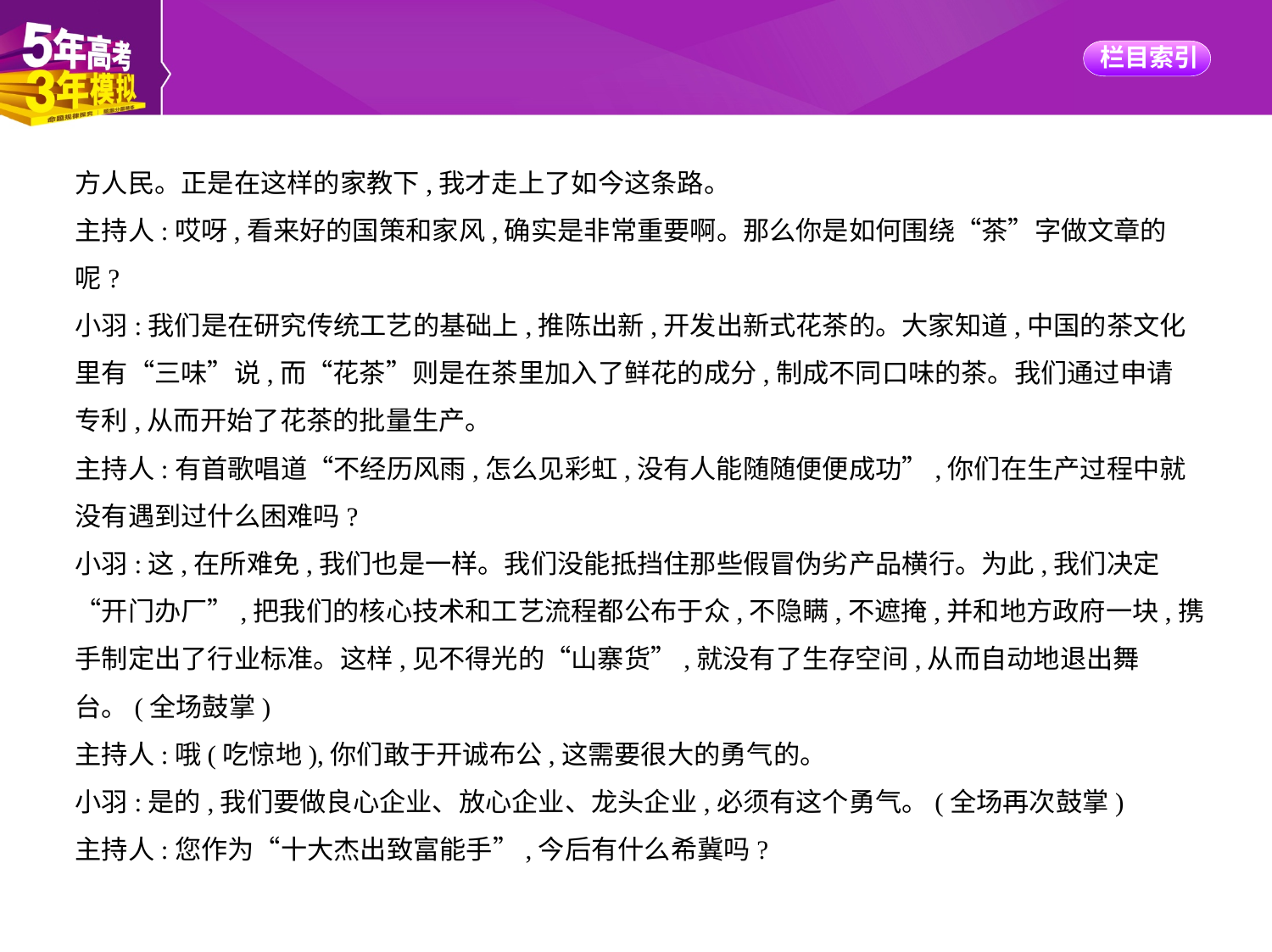

方人民。正是在这样的家教下,我才走上了如今这条路。
主持人:哎呀,看来好的国策和家风,确实是非常重要啊。那么你是如何围绕“茶”字做文章的
呢?
小羽:我们是在研究传统工艺的基础上,推陈出新,开发出新式花茶的。大家知道,中国的茶文化
里有“三味”说,而“花茶”则是在茶里加入了鲜花的成分,制成不同口味的茶。我们通过申请
专利,从而开始了花茶的批量生产。
主持人:有首歌唱道“不经历风雨,怎么见彩虹,没有人能随随便便成功”,你们在生产过程中就
没有遇到过什么困难吗?
小羽:这,在所难免,我们也是一样。我们没能抵挡住那些假冒伪劣产品横行。为此,我们决定
“开门办厂”,把我们的核心技术和工艺流程都公布于众,不隐瞒,不遮掩,并和地方政府一块,携
手制定出了行业标准。这样,见不得光的“山寨货”,就没有了生存空间,从而自动地退出舞
台。(全场鼓掌)
主持人:哦(吃惊地),你们敢于开诚布公,这需要很大的勇气的。
小羽:是的,我们要做良心企业、放心企业、龙头企业,必须有这个勇气。(全场再次鼓掌)
主持人:您作为“十大杰出致富能手”,今后有什么希冀吗?